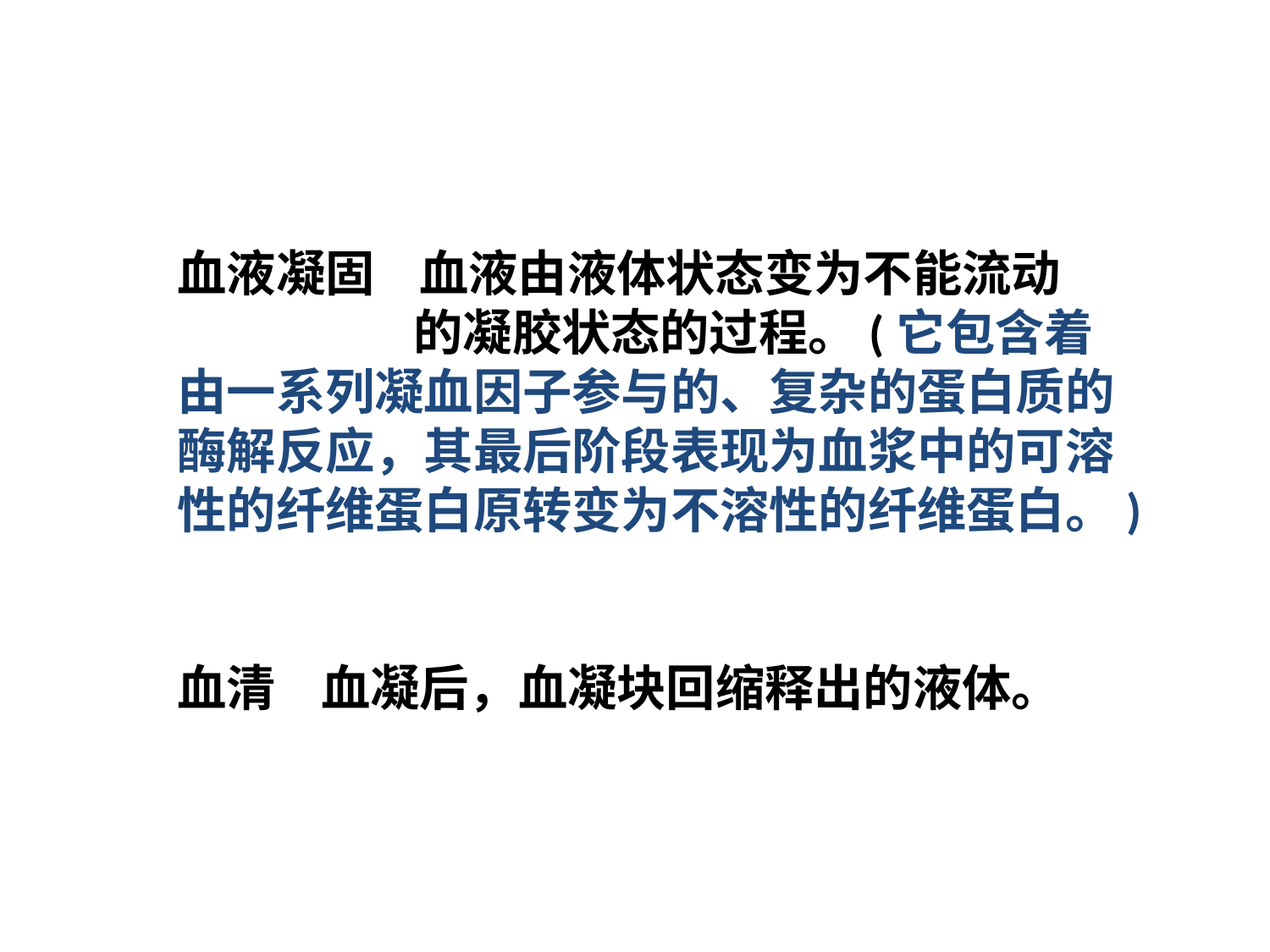

血液凝固    血液由液体状态变为不能流动
                    的凝胶状态的过程。(它包含着由一系列凝血因子参与的、复杂的蛋白质的酶解反应，其最后阶段表现为血浆中的可溶性的纤维蛋白原转变为不溶性的纤维蛋白。)

血清    血凝后，血凝块回缩释出的液体。